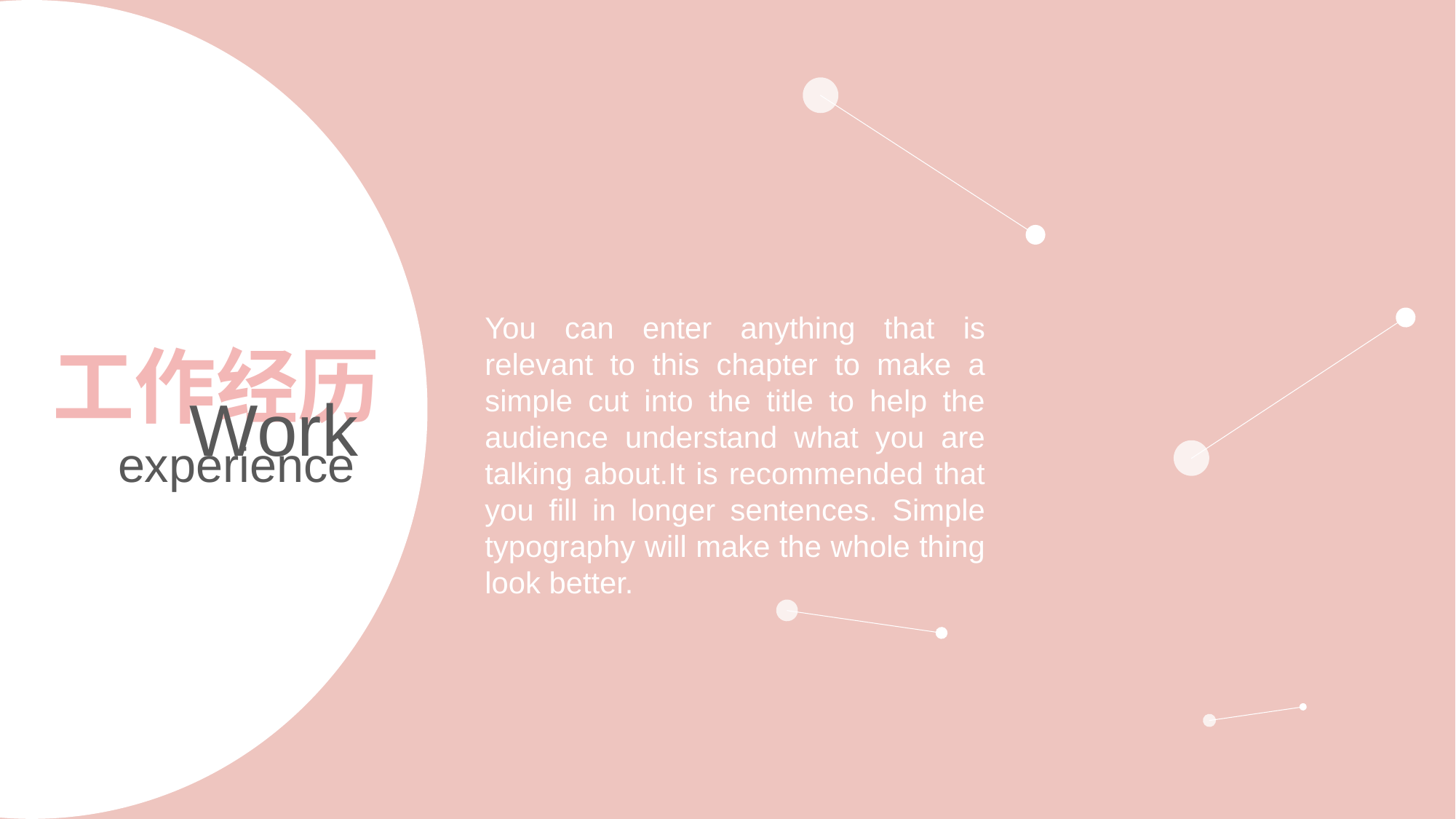

You can enter anything that is relevant to this chapter to make a simple cut into the title to help the audience understand what you are talking about.It is recommended that you fill in longer sentences. Simple typography will make the whole thing look better.

工作经历
Work
experience